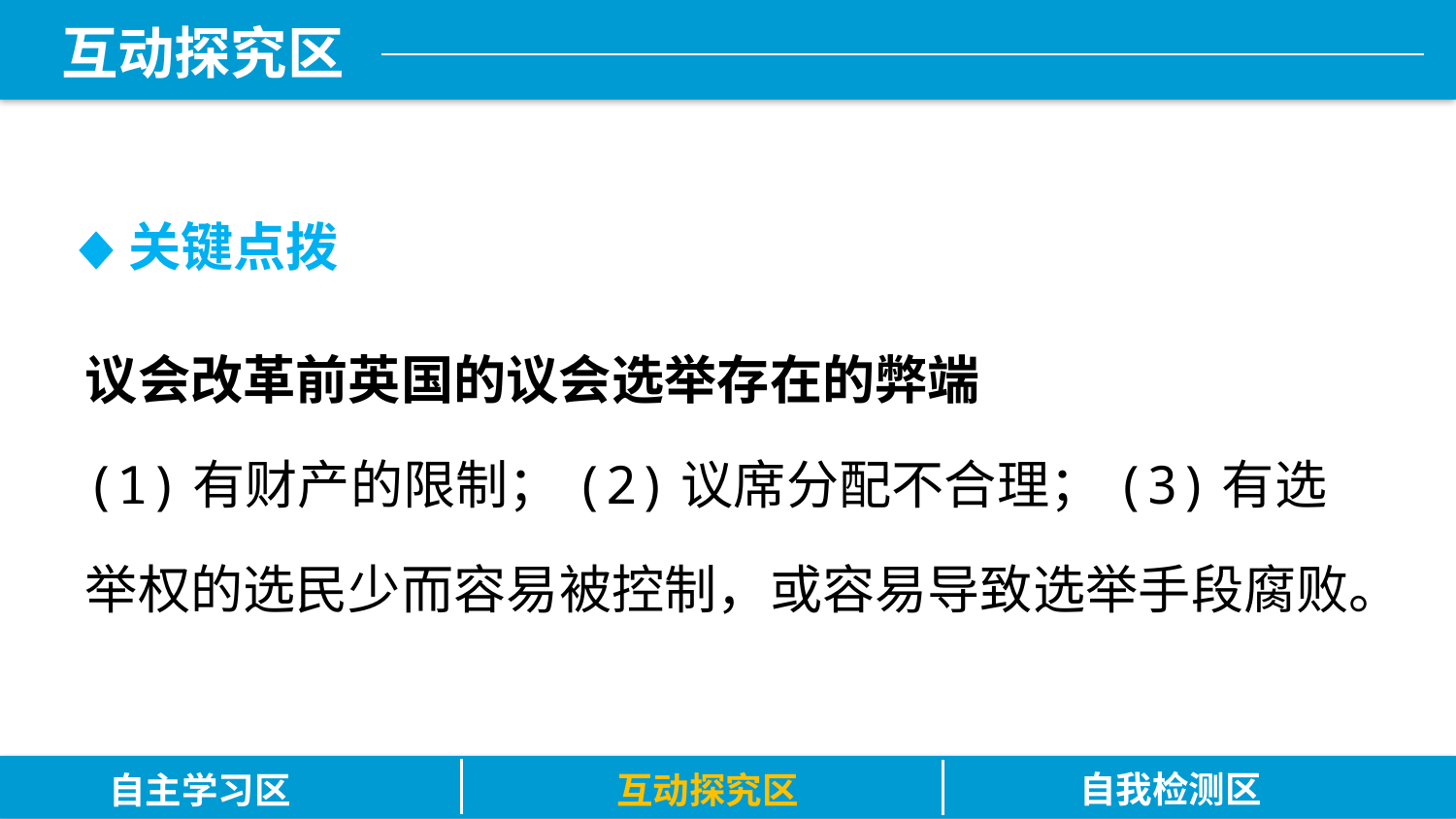

关键点拨

议会改革前英国的议会选举存在的弊端
(1)有财产的限制；(2)议席分配不合理；(3)有选举权的选民少而容易被控制，或容易导致选举手段腐败。
自我检测区
自主学习区
互动探究区